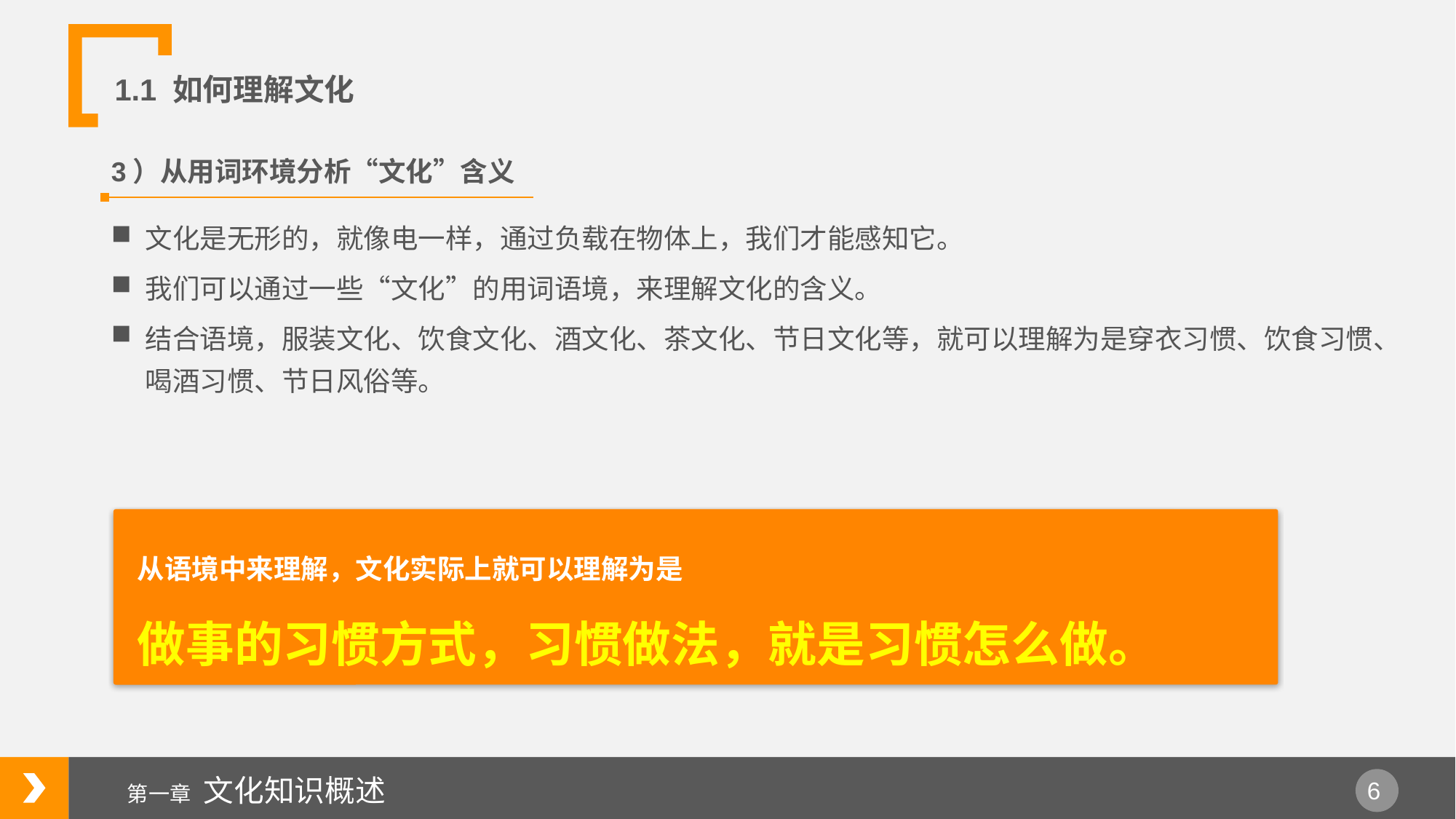

1.1 如何理解文化
3）从用词环境分析“文化”含义

文化是无形的，就像电一样，通过负载在物体上，我们才能感知它。
我们可以通过一些“文化”的用词语境，来理解文化的含义。
结合语境，服装文化、饮食文化、酒文化、茶文化、节日文化等，就可以理解为是穿衣习惯、饮食习惯、喝酒习惯、节日风俗等。

从语境中来理解，文化实际上就可以理解为是
做事的习惯方式，习惯做法，就是习惯怎么做。